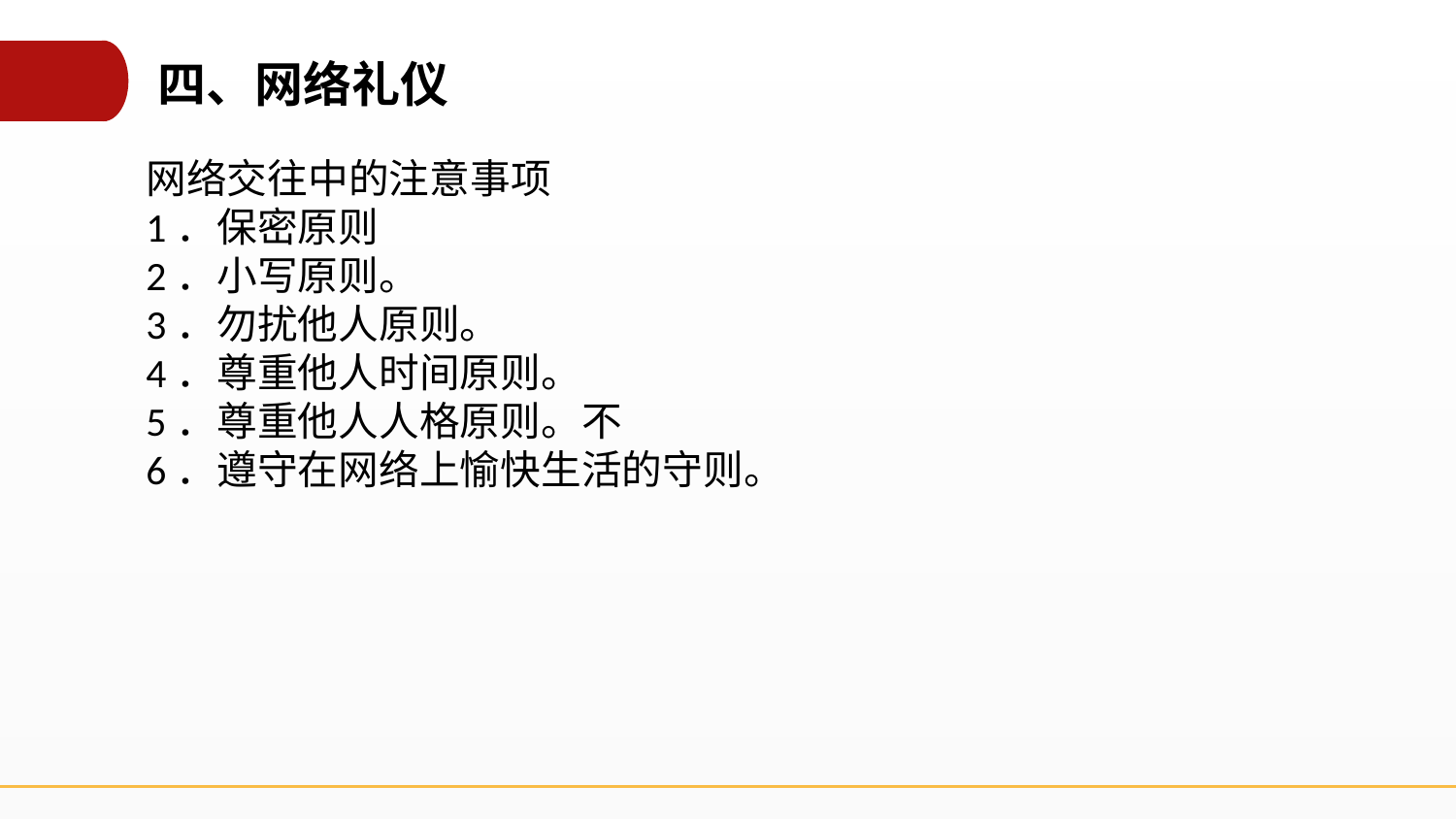

四、网络礼仪
网络交往中的注意事项
1．保密原则
2．小写原则。
3．勿扰他人原则。
4．尊重他人时间原则。
5．尊重他人人格原则。不
6．遵守在网络上愉快生活的守则。